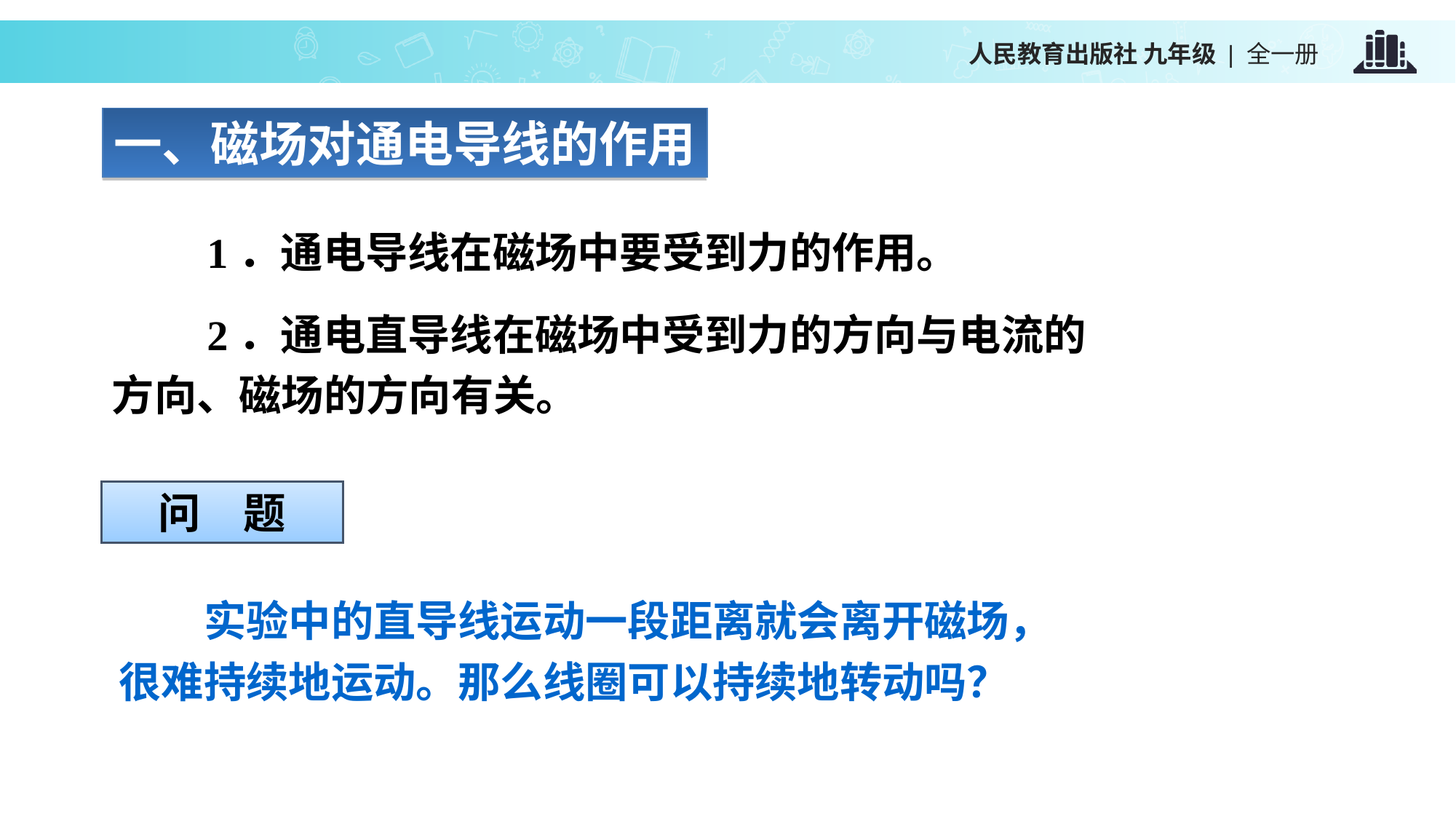

一、磁场对通电导线的作用
　　1．通电导线在磁场中要受到力的作用。
　　2．通电直导线在磁场中受到力的方向与电流的方向、磁场的方向有关。
问　题
　　实验中的直导线运动一段距离就会离开磁场，很难持续地运动。那么线圈可以持续地转动吗？